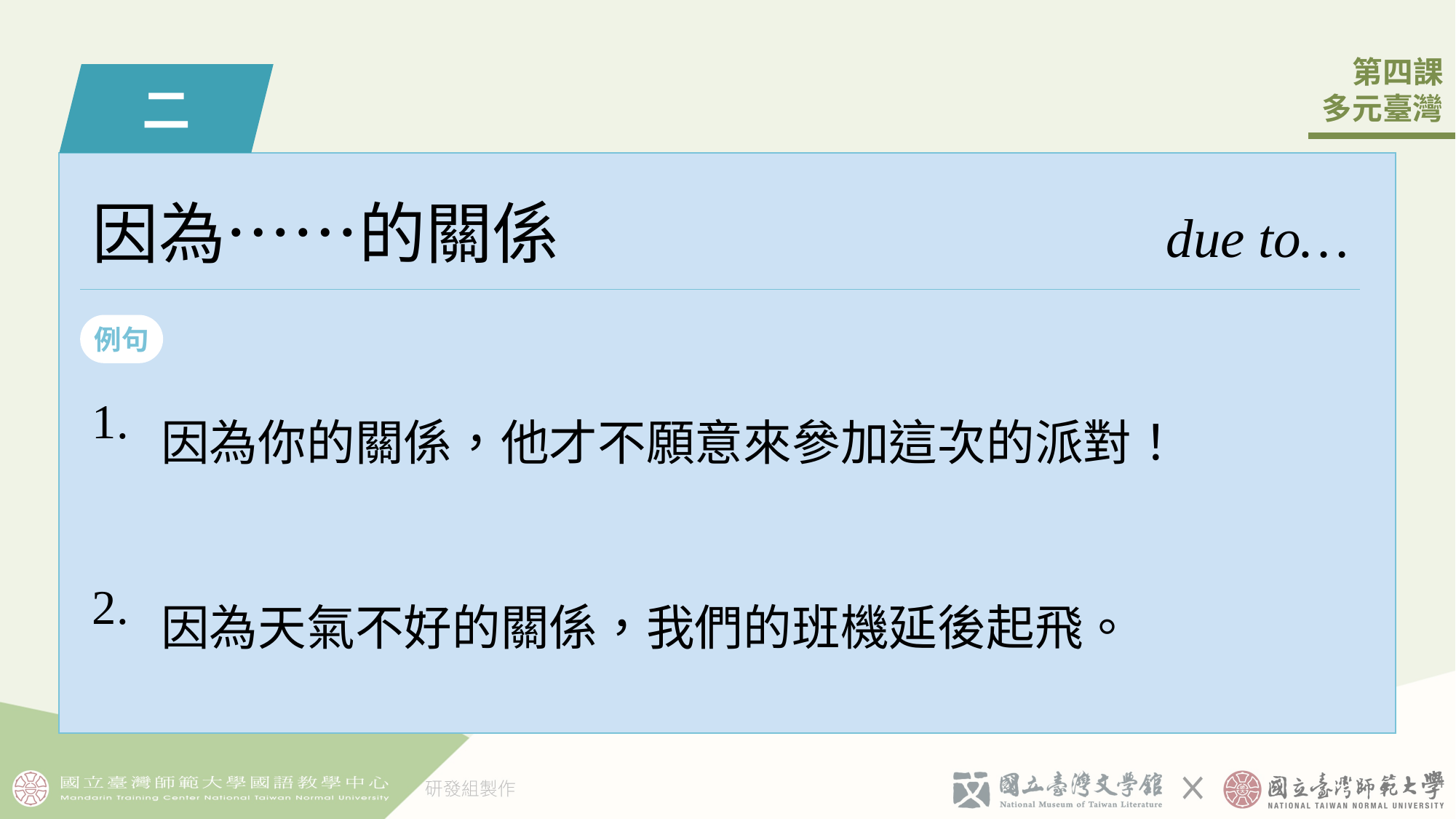

二
因為󠇡……的關係
due to…
例句
| 1. | 因為󠇡你的關係，他才不󠇡願意來參加這次的派對！ |
| --- | --- |
| 2. | 因為󠇡天氣不好的關係，我們的班機延後起飛。 |
4